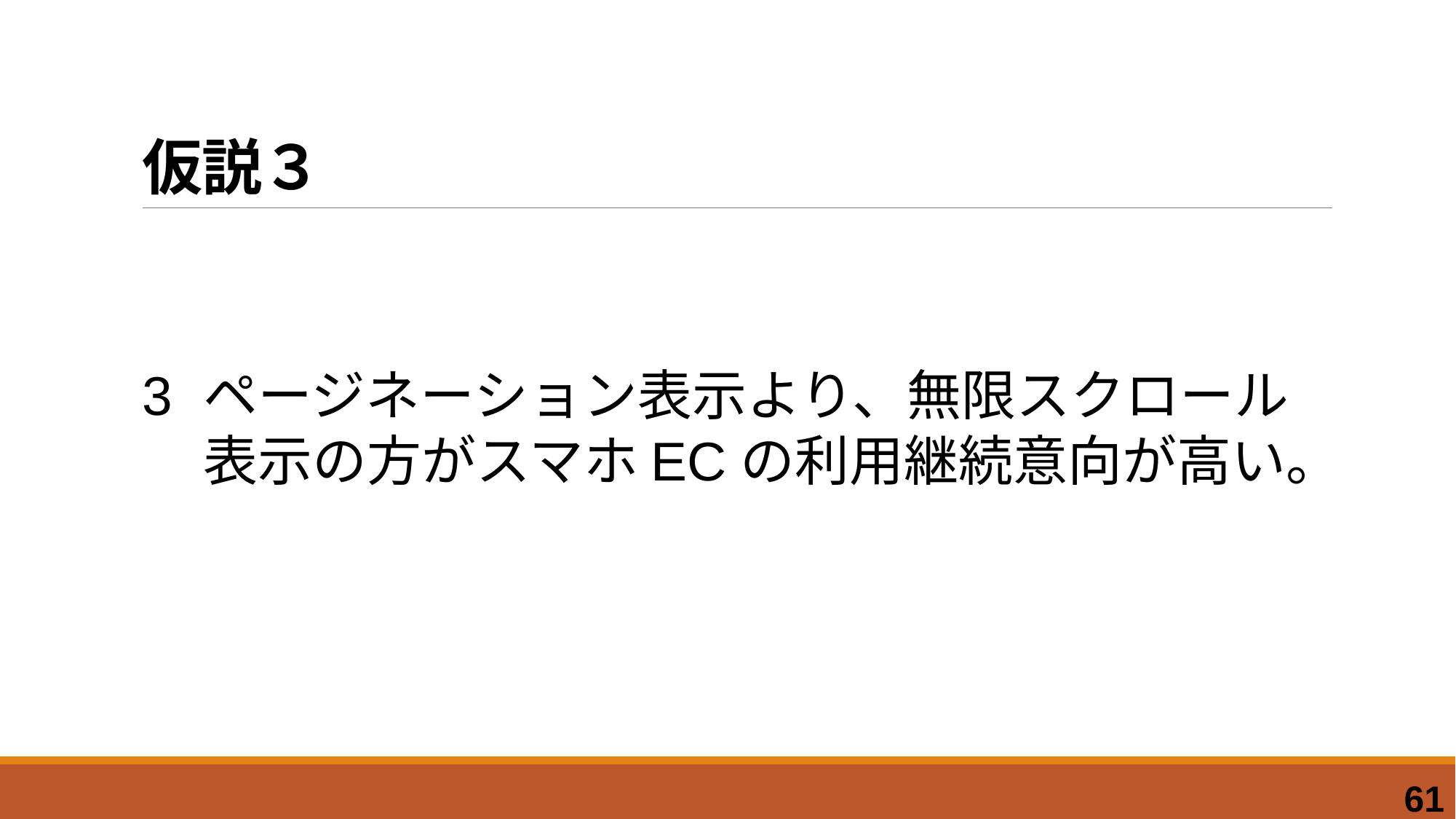

# 仮説３
ページネーション表示より、無限スクロール表示の方がスマホECの利用継続意向が高い。
61